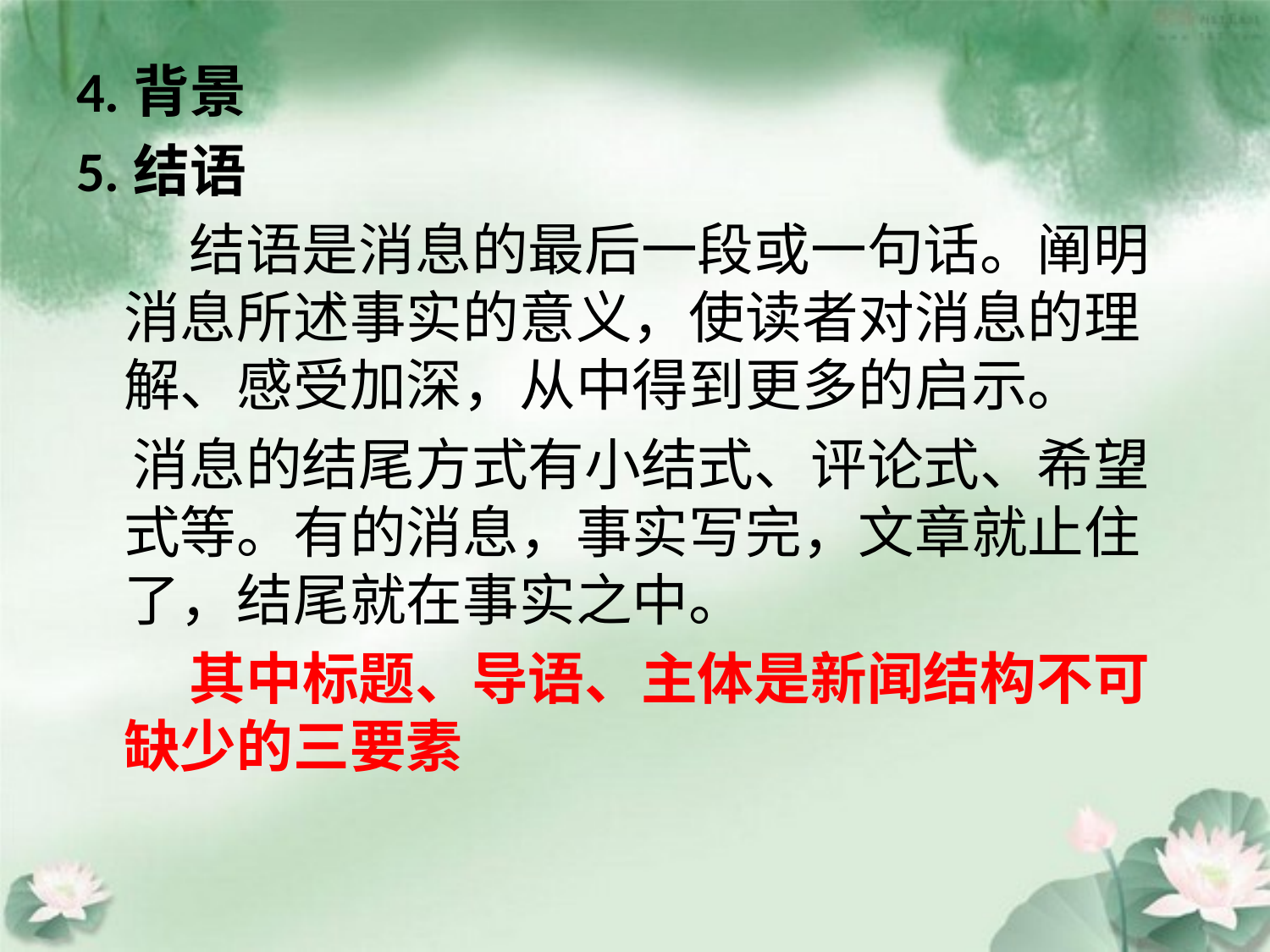

4.背景
5.结语
　　结语是消息的最后一段或一句话。阐明消息所述事实的意义，使读者对消息的理解、感受加深，从中得到更多的启示。
　消息的结尾方式有小结式、评论式、希望式等。有的消息，事实写完，文章就止住了，结尾就在事实之中。
　　其中标题、导语、主体是新闻结构不可缺少的三要素